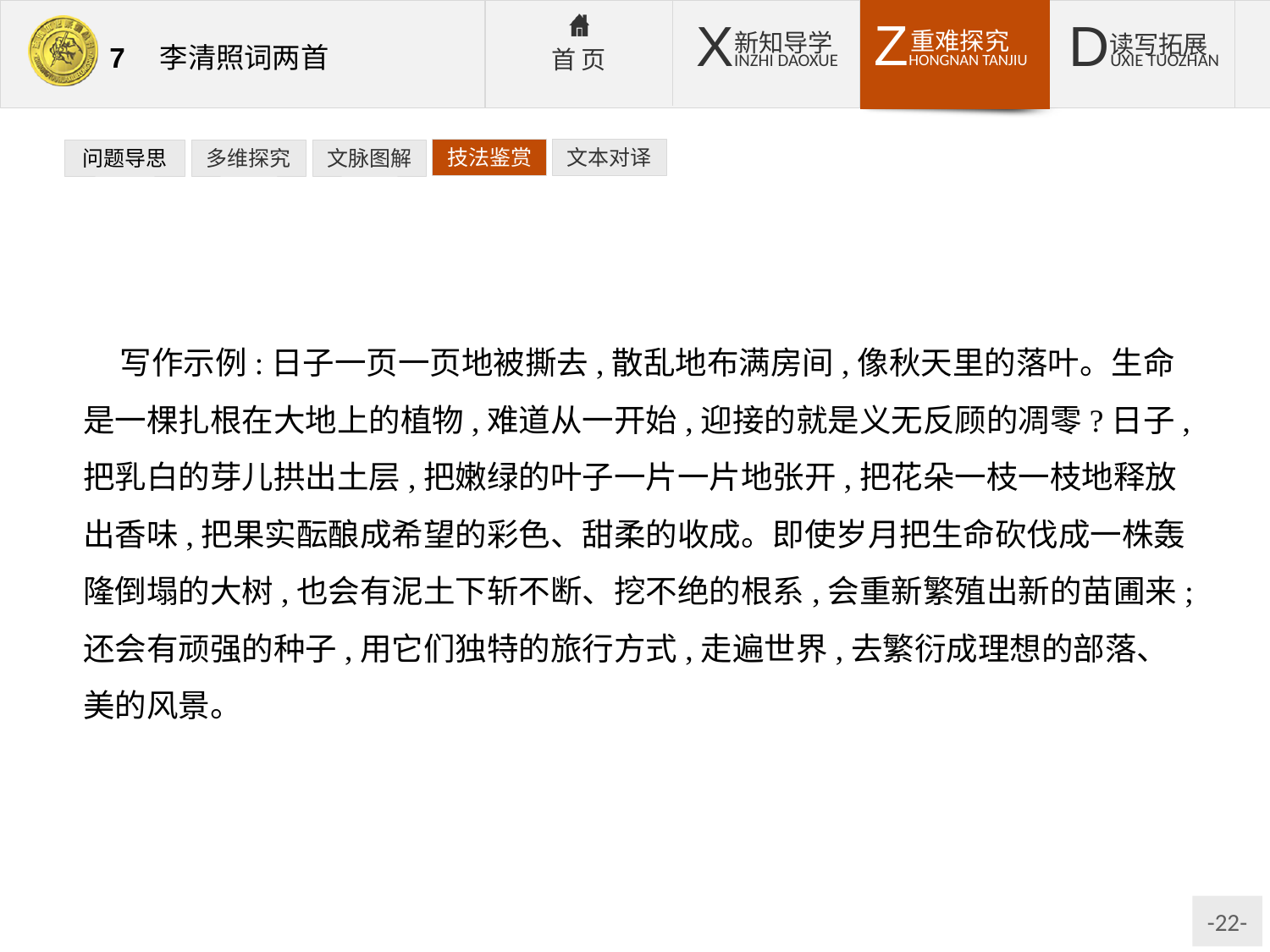

技法鉴赏
文本对译
问题导思
多维探究
文脉图解
写作示例:日子一页一页地被撕去,散乱地布满房间,像秋天里的落叶。生命是一棵扎根在大地上的植物,难道从一开始,迎接的就是义无反顾的凋零?日子,把乳白的芽儿拱出土层,把嫩绿的叶子一片一片地张开,把花朵一枝一枝地释放出香味,把果实酝酿成希望的彩色、甜柔的收成。即使岁月把生命砍伐成一株轰隆倒塌的大树,也会有泥土下斩不断、挖不绝的根系,会重新繁殖出新的苗圃来;还会有顽强的种子,用它们独特的旅行方式,走遍世界,去繁衍成理想的部落、美的风景。